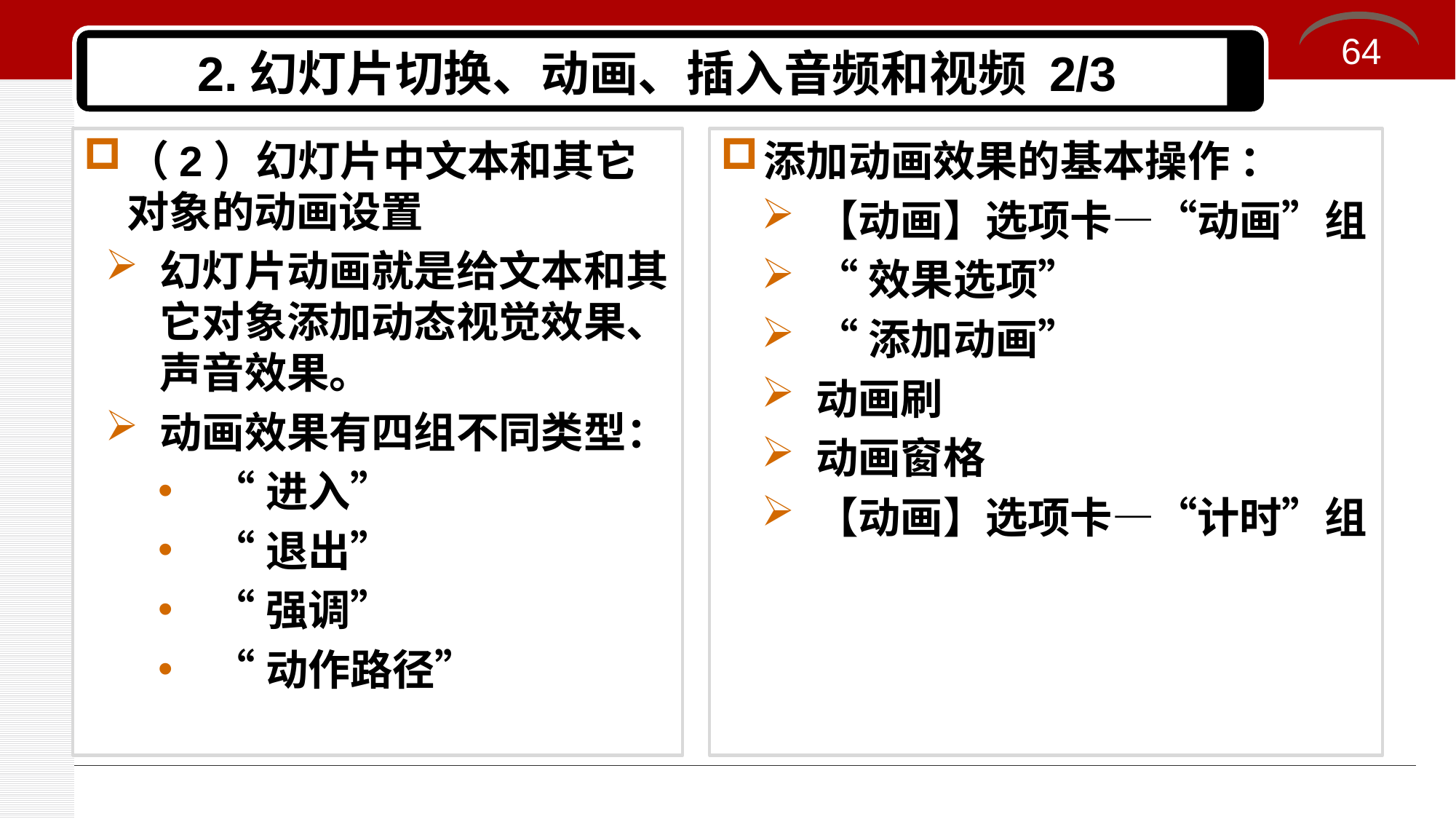

64
# 2.幻灯片切换、动画、插入音频和视频 2/3
（2）幻灯片中文本和其它对象的动画设置
幻灯片动画就是给文本和其它对象添加动态视觉效果、声音效果。
动画效果有四组不同类型：
“进入”
“退出”
“强调”
“动作路径”

添加动画效果的基本操作 ：
【动画】选项卡—“动画”组
“效果选项”
“添加动画”
动画刷
动画窗格
【动画】选项卡—“计时”组